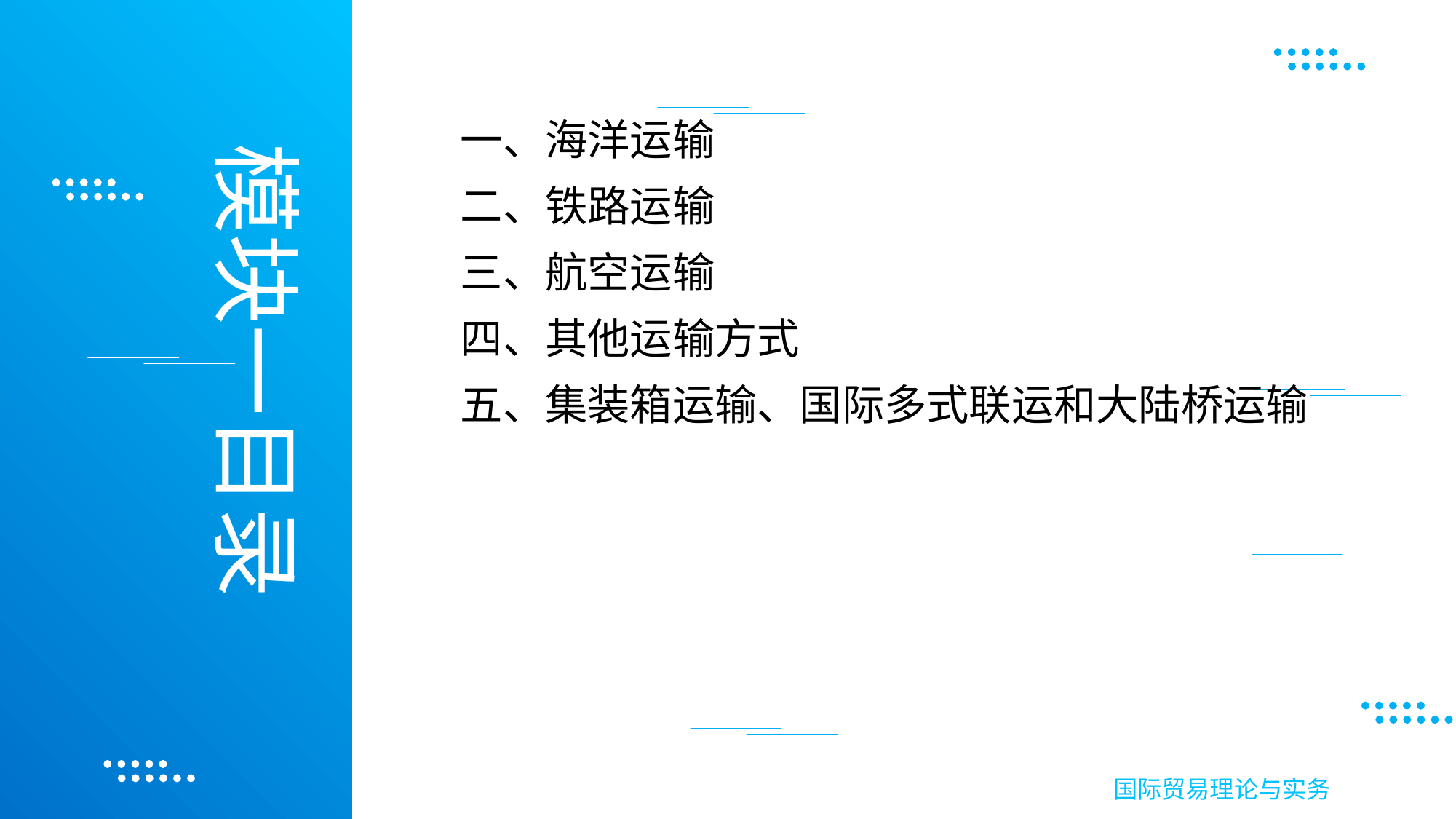

一、海洋运输
二、铁路运输
三、航空运输
四、其他运输方式
五、集装箱运输、国际多式联运和大陆桥运输

模块一目录

国际贸易理论与实务